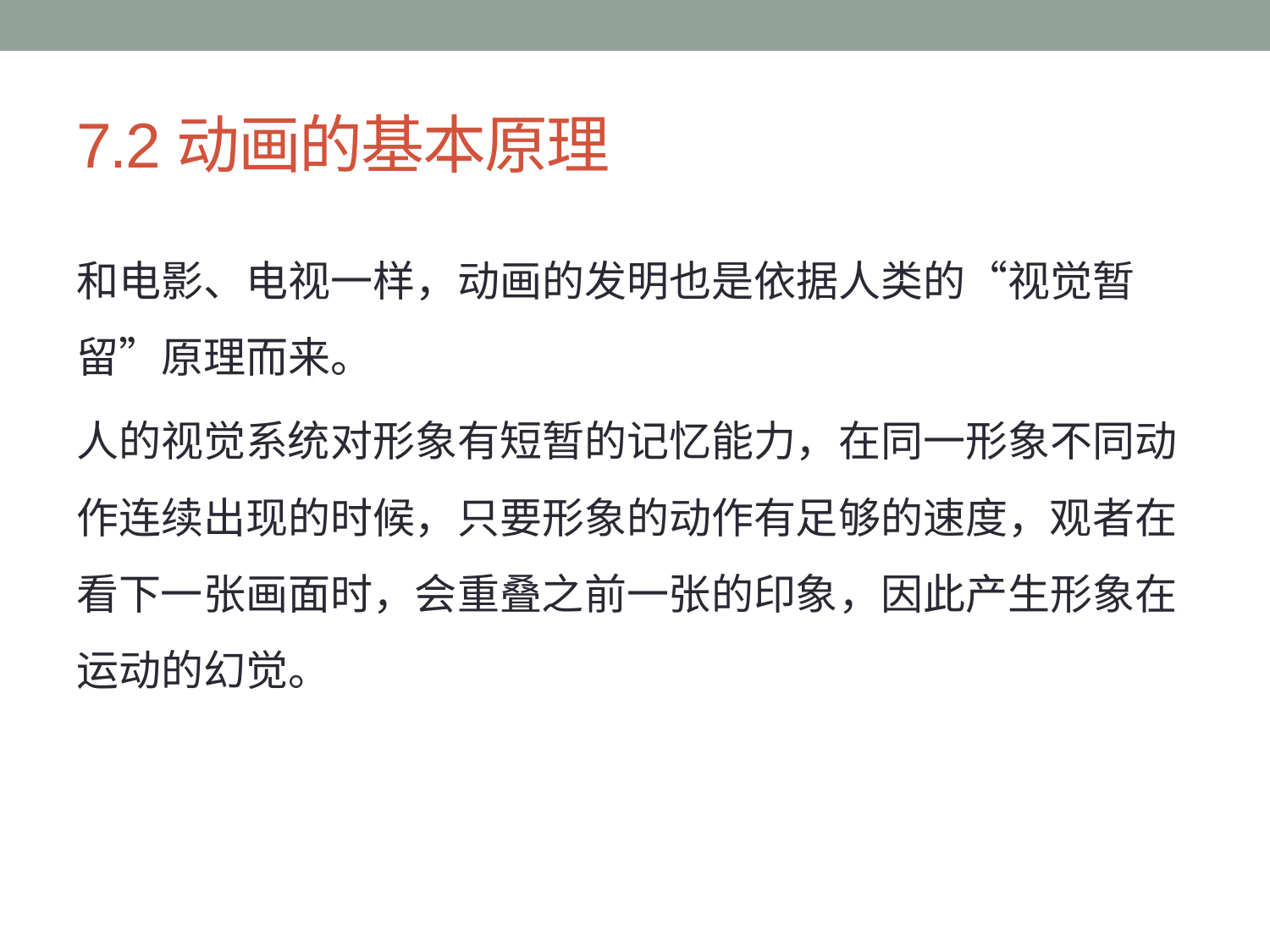

# 7.2动画的基本原理
和电影、电视一样，动画的发明也是依据人类的“视觉暂留”原理而来。
人的视觉系统对形象有短暂的记忆能力，在同一形象不同动作连续出现的时候，只要形象的动作有足够的速度，观者在看下一张画面时，会重叠之前一张的印象，因此产生形象在运动的幻觉。